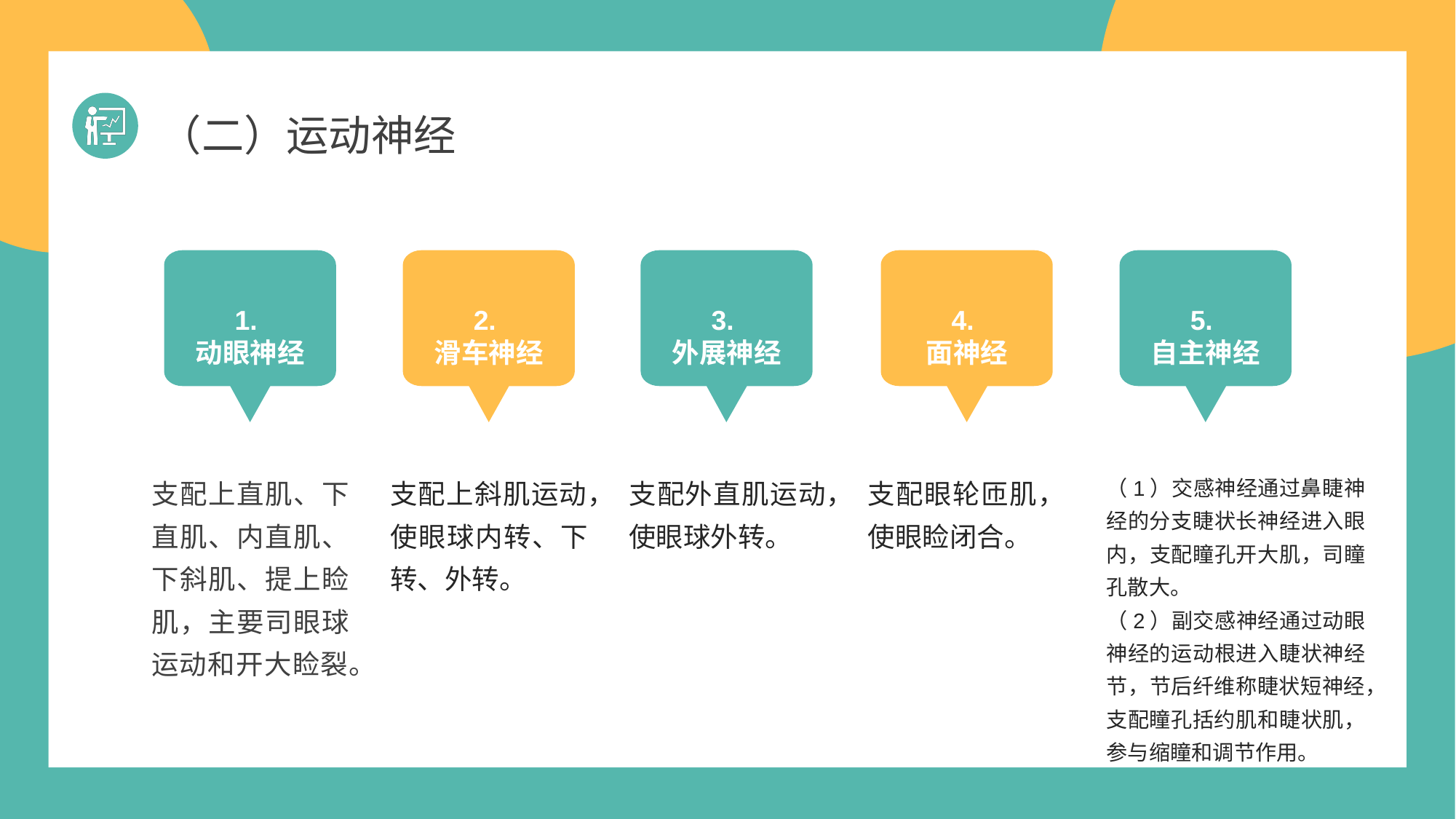

（二）运动神经

1.
动眼神经
2.
滑车神经
3.
外展神经
4.
面神经
5.
自主神经
支配上直肌、下直肌、内直肌、下斜肌、提上睑肌，主要司眼球运动和开大睑裂。
支配上斜肌运动，使眼球内转、下转、外转。
支配外直肌运动，使眼球外转。
支配眼轮匝肌，使眼睑闭合。
（1）交感神经通过鼻睫神经的分支睫状长神经进入眼内，支配瞳孔开大肌，司瞳孔散大。
（2）副交感神经通过动眼神经的运动根进入睫状神经节，节后纤维称睫状短神经，支配瞳孔括约肌和睫状肌，参与缩瞳和调节作用。